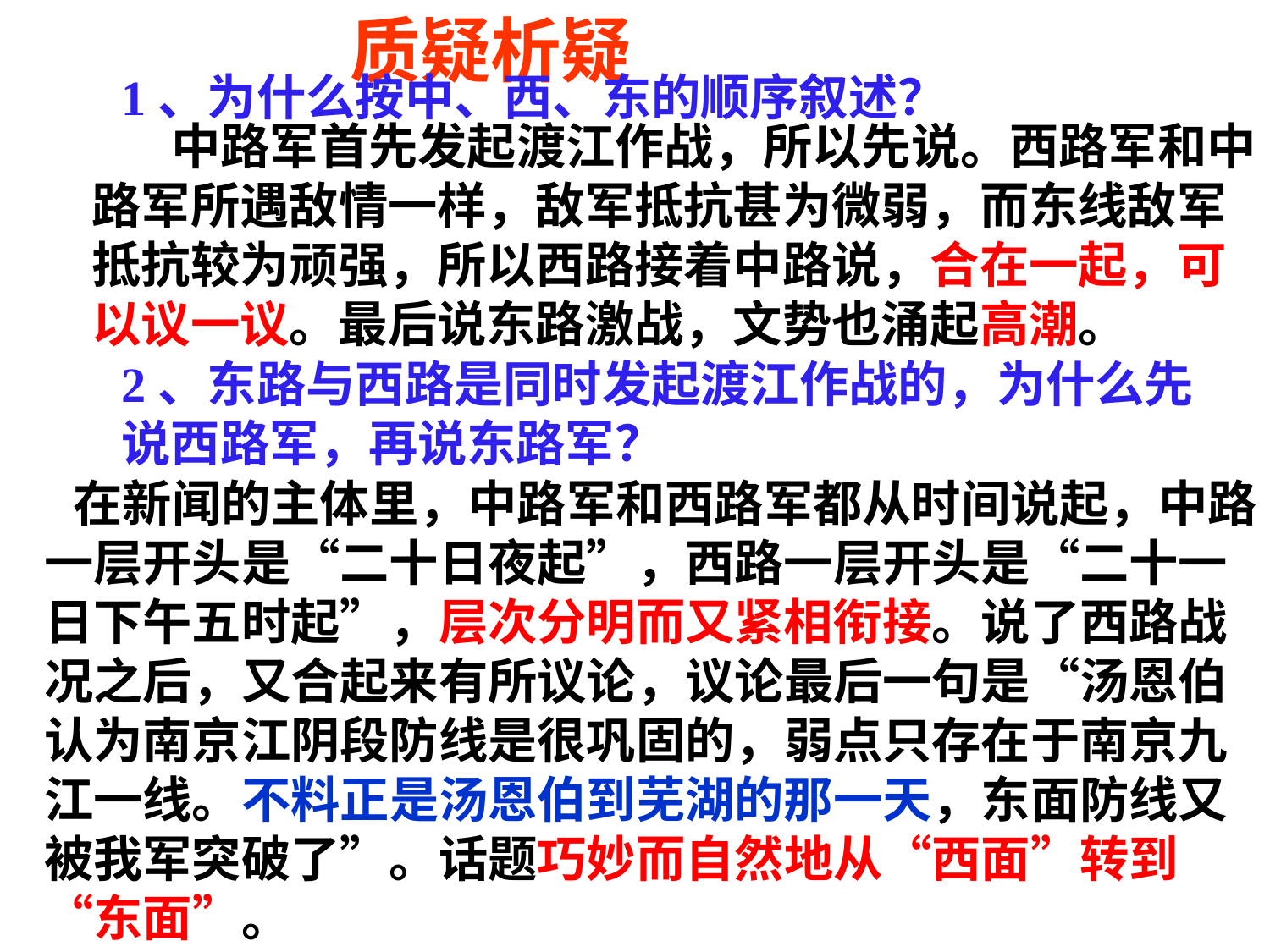

质疑析疑
1、为什么按中、西、东的顺序叙述？
      中路军首先发起渡江作战，所以先说。西路军和中路军所遇敌情一样，敌军抵抗甚为微弱，而东线敌军抵抗较为顽强，所以西路接着中路说，合在一起，可以议一议。最后说东路激战，文势也涌起高潮。
2、东路与西路是同时发起渡江作战的，为什么先说西路军，再说东路军？
  在新闻的主体里，中路军和西路军都从时间说起，中路一层开头是“二十日夜起”，西路一层开头是“二十一日下午五时起”，层次分明而又紧相衔接。说了西路战况之后，又合起来有所议论，议论最后一句是“汤恩伯认为南京江阴段防线是很巩固的，弱点只存在于南京九江一线。不料正是汤恩伯到芜湖的那一天，东面防线又被我军突破了”。话题巧妙而自然地从“西面”转到“东面”。